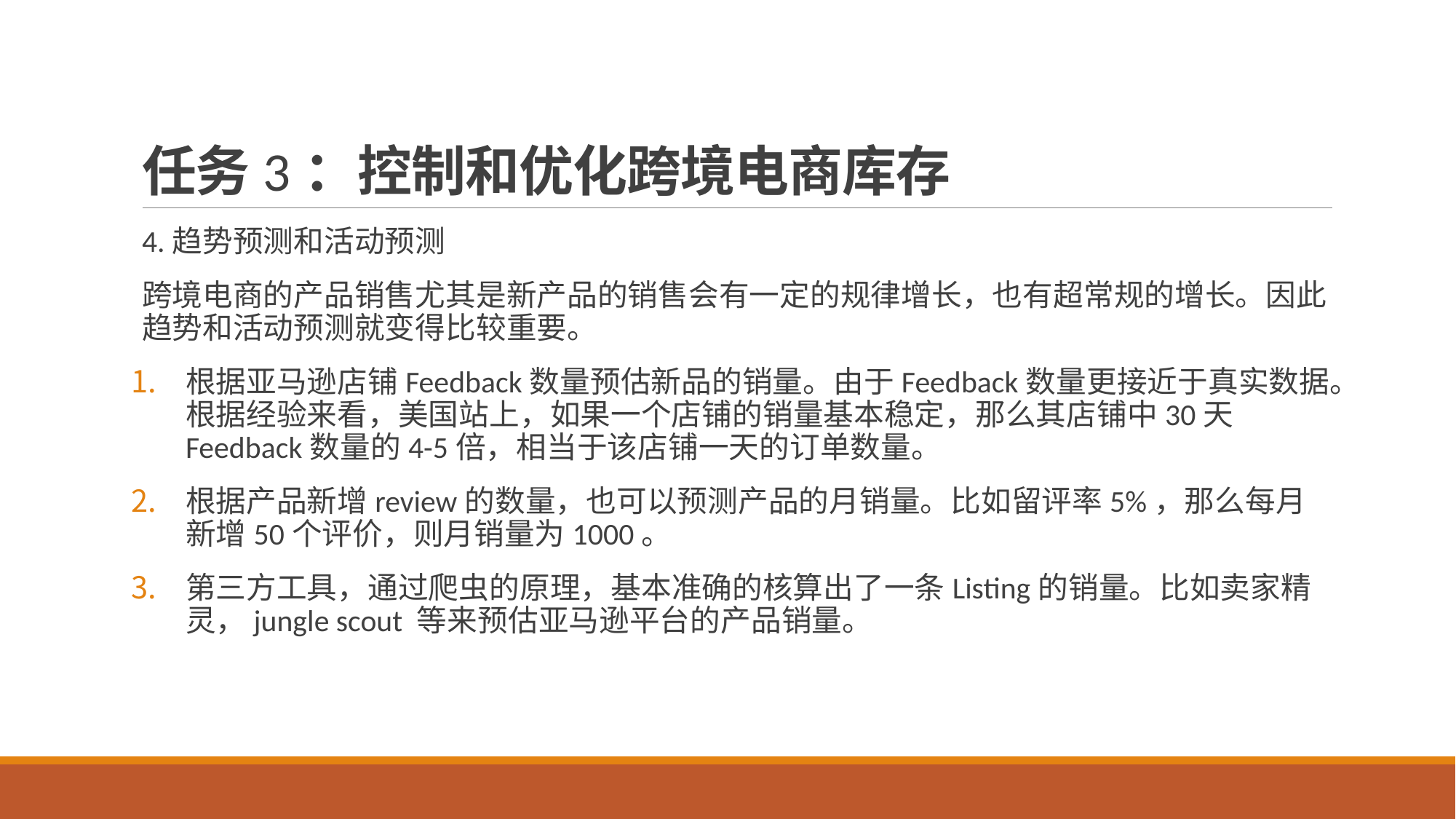

# 任务3：控制和优化跨境电商库存
4.趋势预测和活动预测
跨境电商的产品销售尤其是新产品的销售会有一定的规律增长，也有超常规的增长。因此趋势和活动预测就变得比较重要。
根据亚马逊店铺Feedback数量预估新品的销量。由于Feedback数量更接近于真实数据。根据经验来看，美国站上，如果一个店铺的销量基本稳定，那么其店铺中30天Feedback数量的4-5倍，相当于该店铺一天的订单数量。
根据产品新增review的数量，也可以预测产品的月销量。比如留评率5%，那么每月新增50个评价，则月销量为1000。
第三方工具，通过爬虫的原理，基本准确的核算出了一条Listing的销量。比如卖家精灵，jungle scout 等来预估亚马逊平台的产品销量。